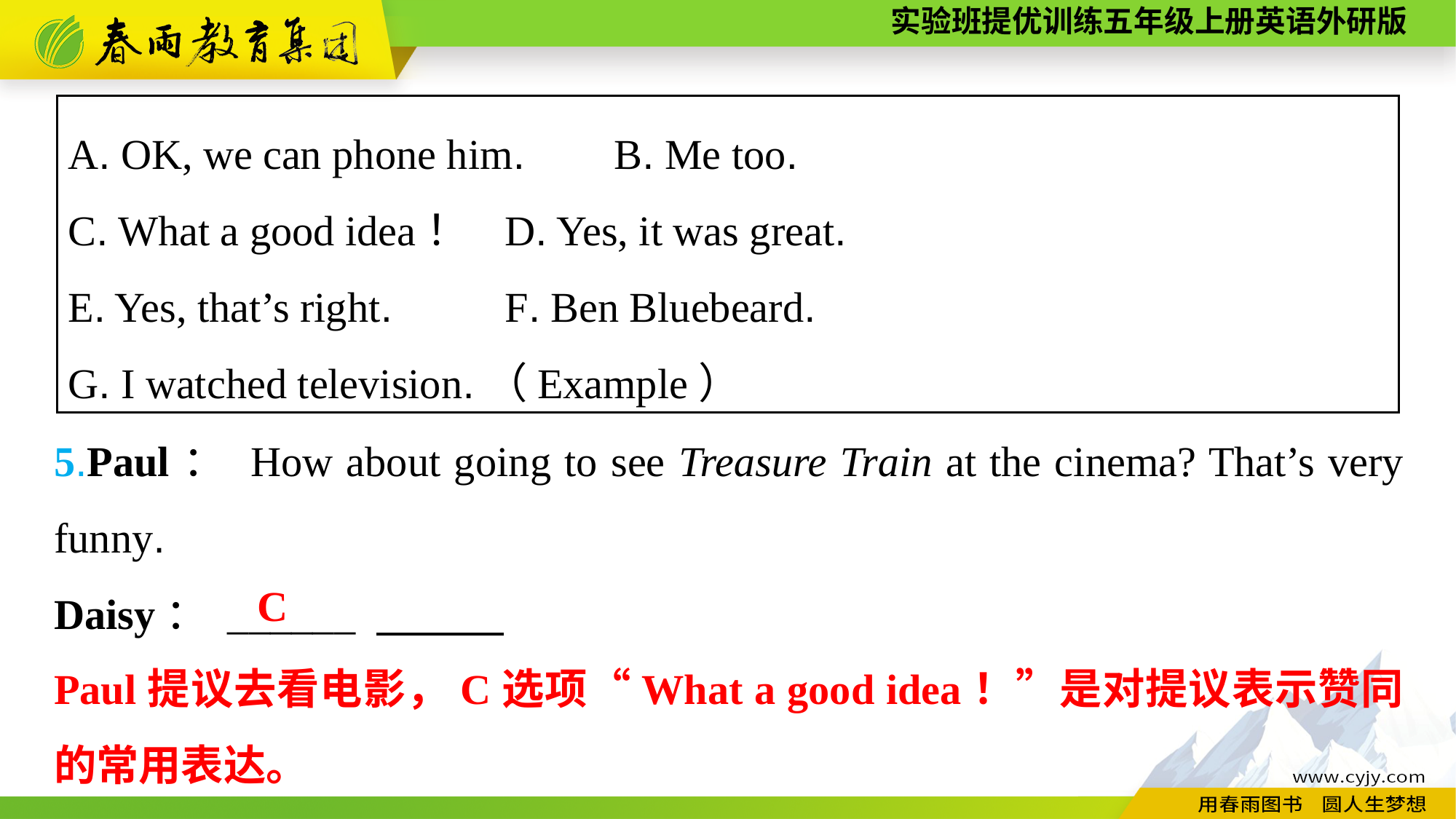

A. OK, we can phone him. 	B. Me too.
C. What a good idea！	D. Yes, it was great.
E. Yes, that’s right. 	F. Ben Bluebeard.
G. I watched television.（Example）
5.Paul： How about going to see Treasure Train at the cinema? That’s very funny.
Daisy： ______
C
Paul提议去看电影，C选项“What a good idea！”是对提议表示赞同的常用表达。